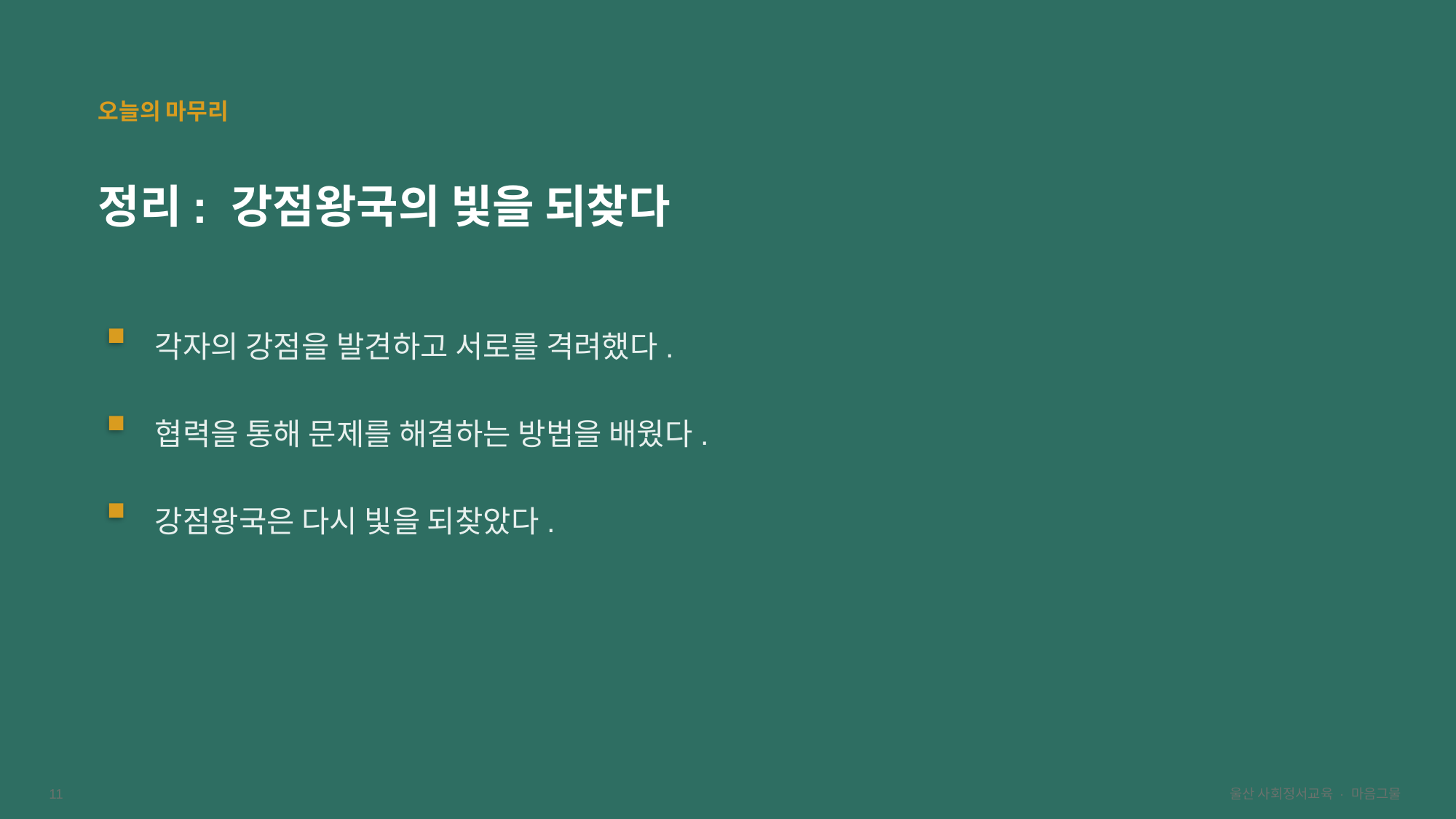

오늘의 마무리
정리: 강점왕국의 빛을 되찾다
각자의 강점을 발견하고 서로를 격려했다.

협력을 통해 문제를 해결하는 방법을 배웠다.

강점왕국은 다시 빛을 되찾았다.

11
울산 사회정서교육 · 마음그물